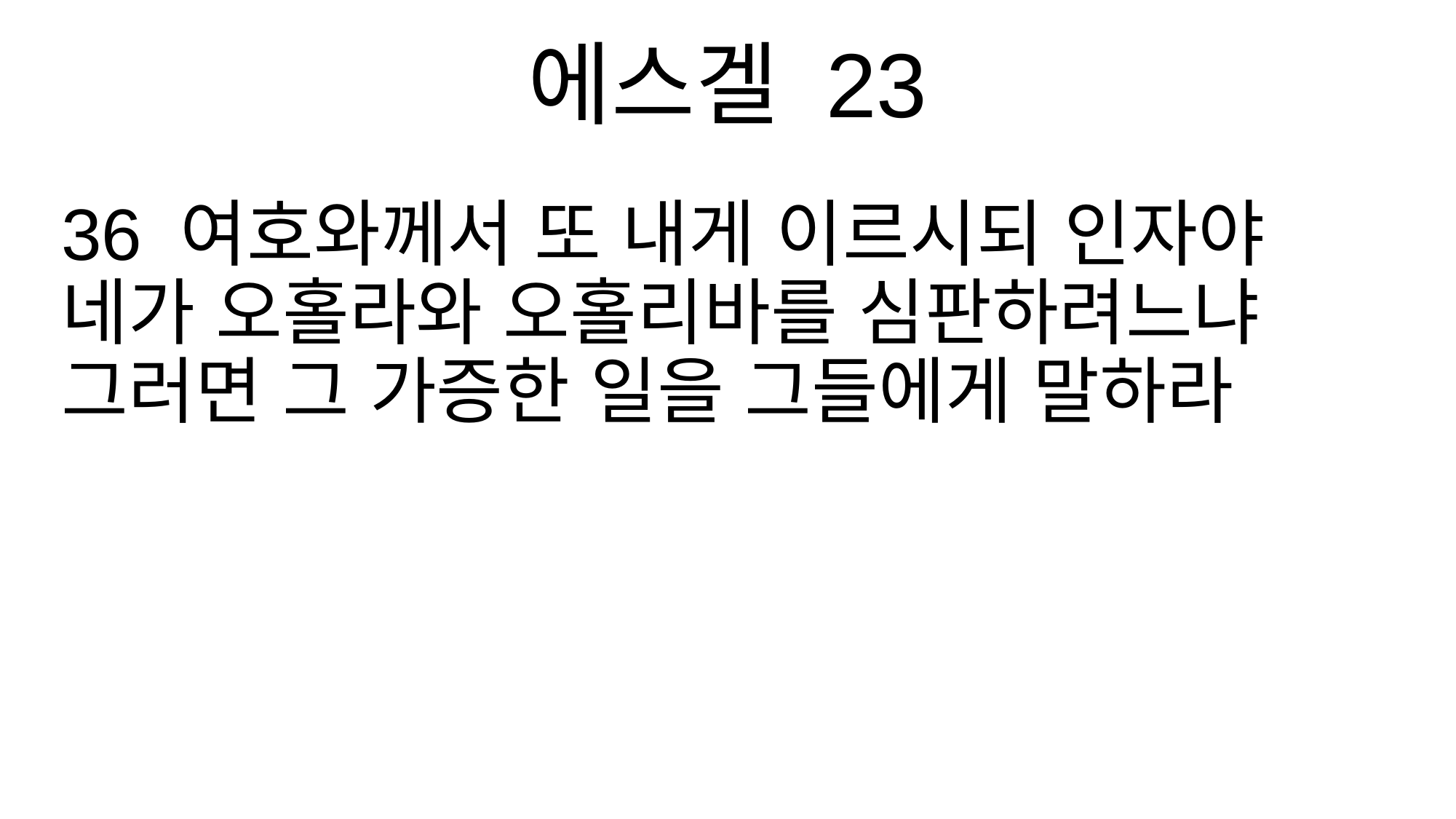

에스겔 23
36 여호와께서 또 내게 이르시되 인자야 네가 오홀라와 오홀리바를 심판하려느냐 그러면 그 가증한 일을 그들에게 말하라